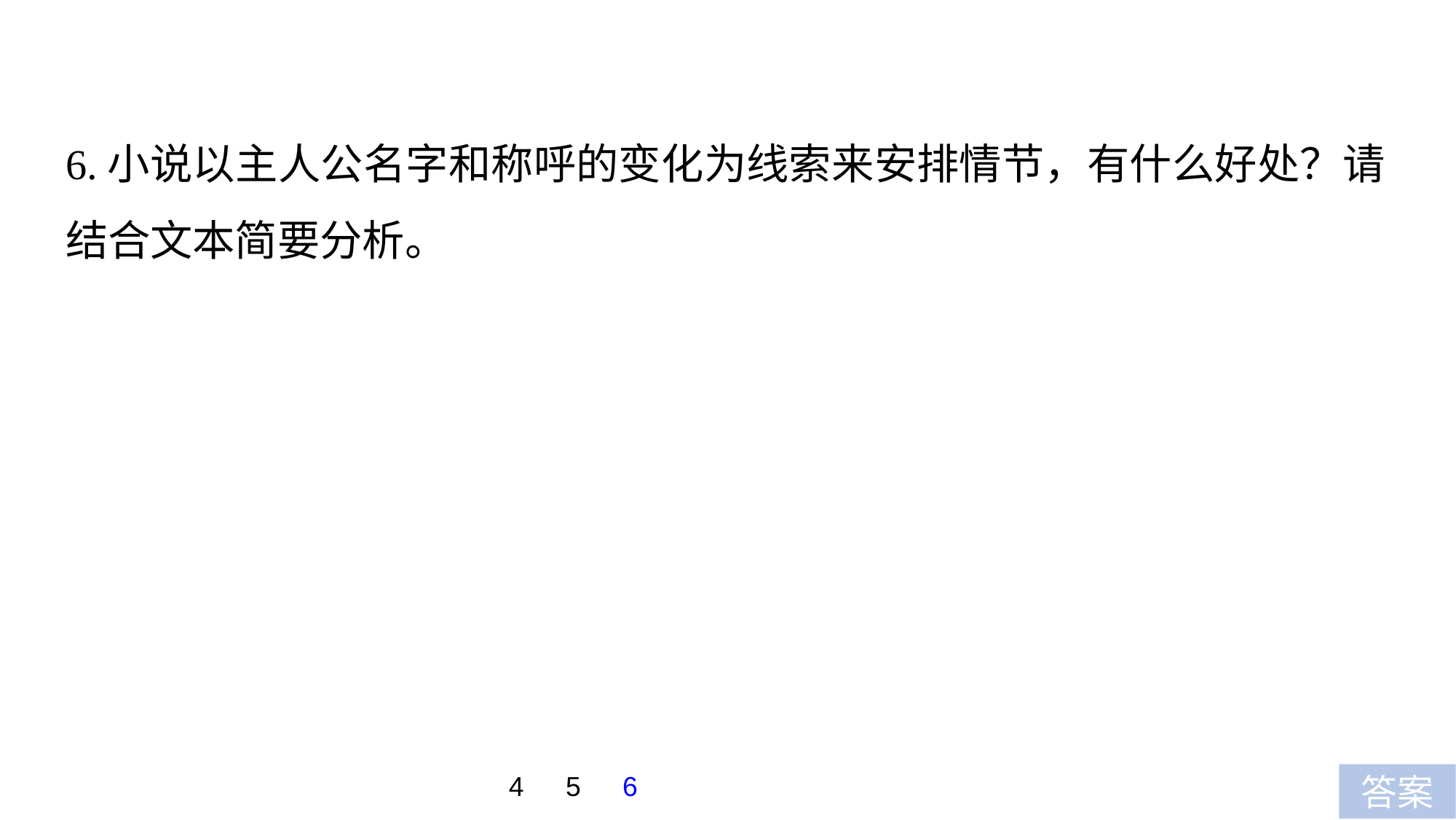

6.小说以主人公名字和称呼的变化为线索来安排情节，有什么好处？请结合文本简要分析。
4
5
6
答案